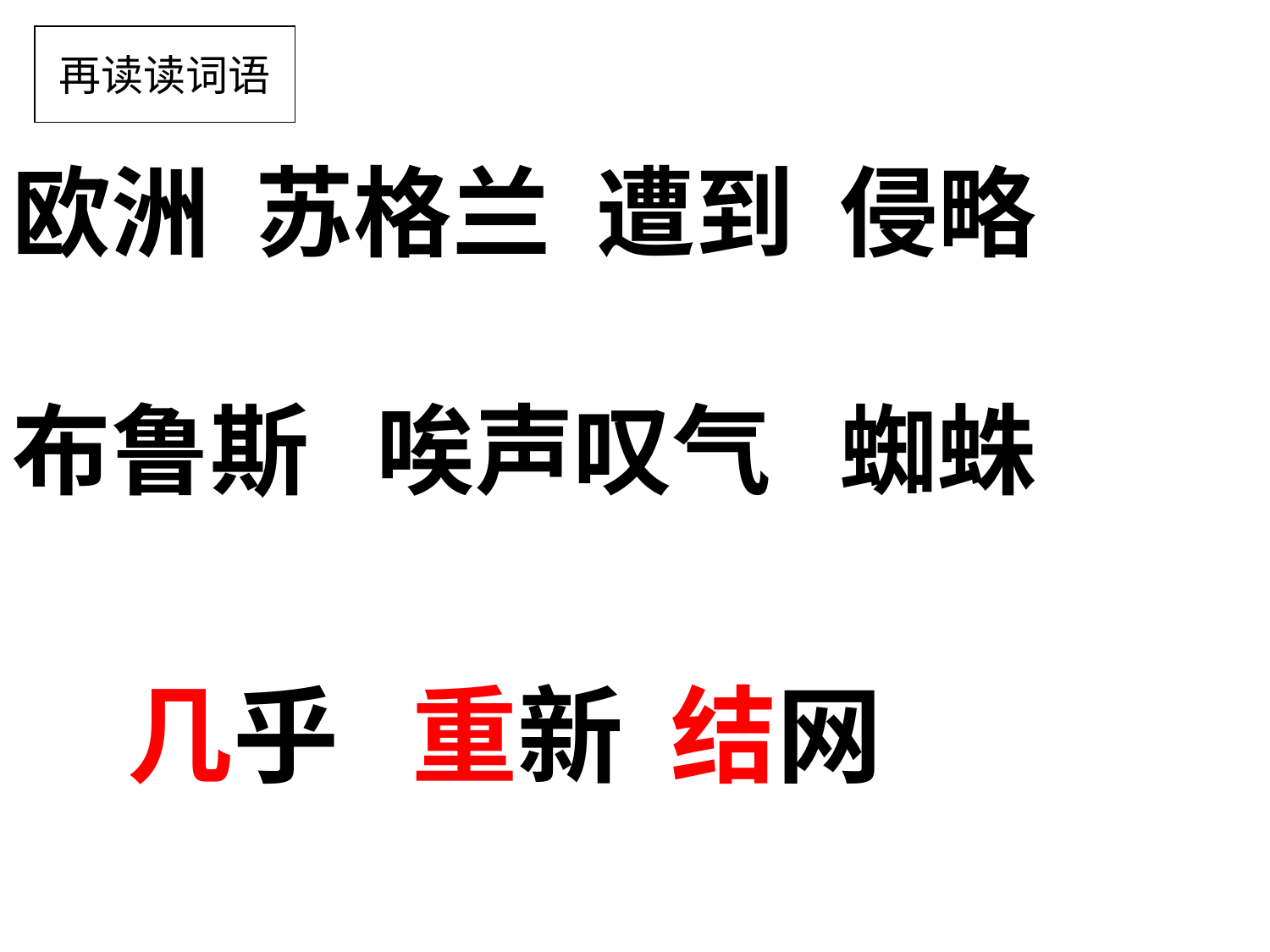

欧洲  苏格兰  遭到  侵略
布鲁斯   唉声叹气   蜘蛛
再读读词语
几乎   重新  结网